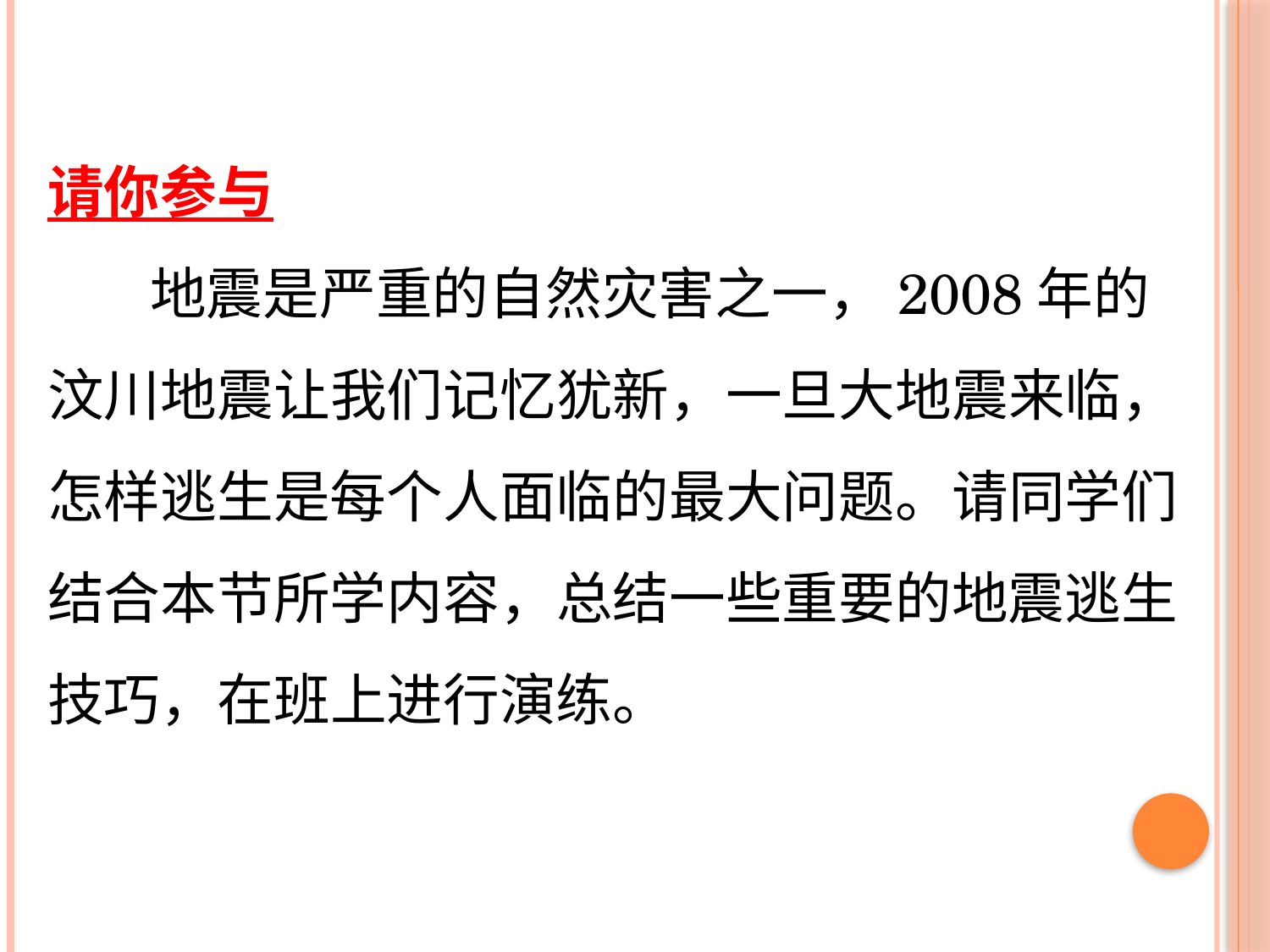

请你参与
       地震是严重的自然灾害之一，2008年的汶川地震让我们记忆犹新，一旦大地震来临，怎样逃生是每个人面临的最大问题。请同学们结合本节所学内容，总结一些重要的地震逃生技巧，在班上进行演练。